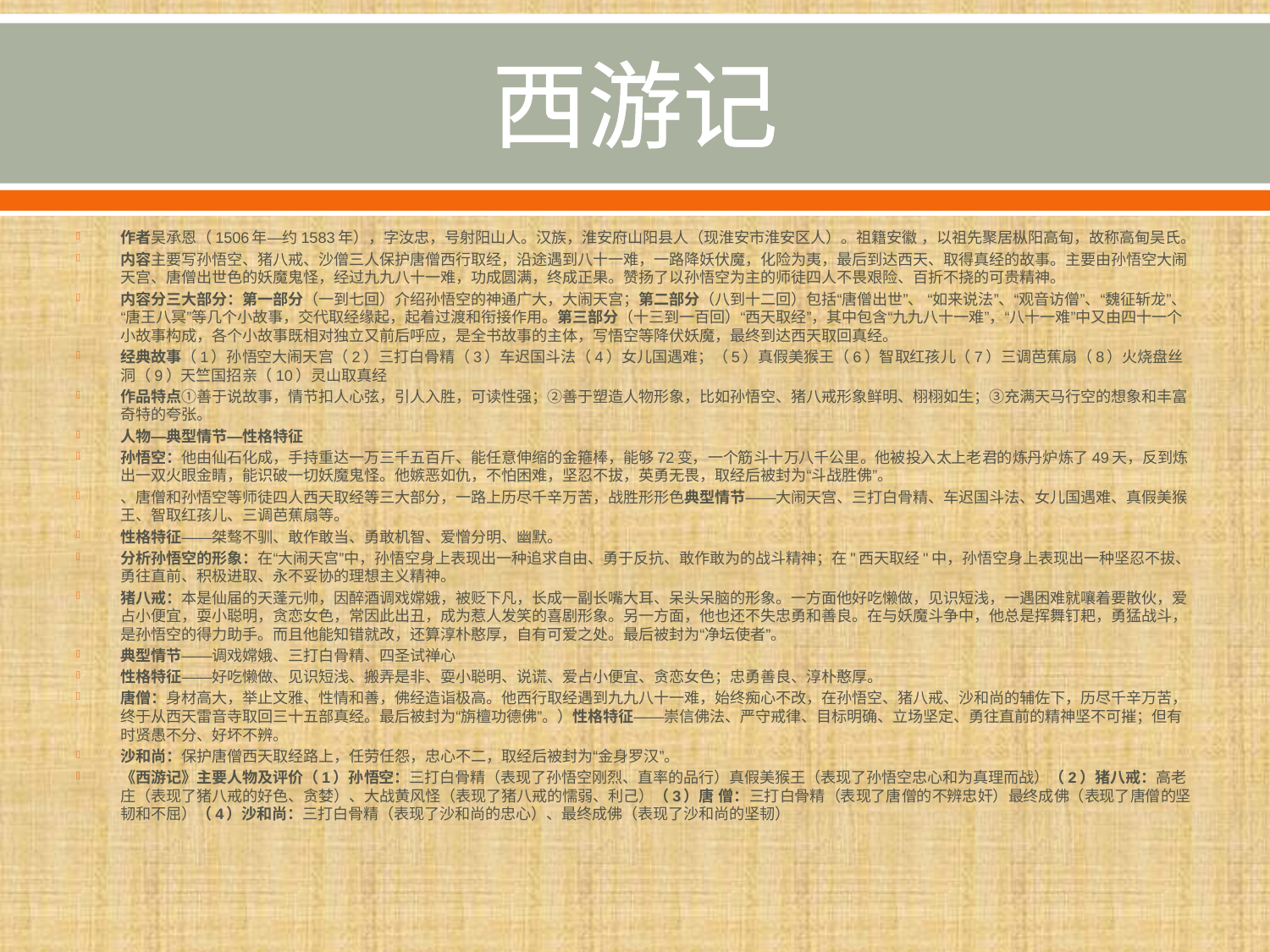

# 西游记
作者吴承恩（1506年—约1583年），字汝忠，号射阳山人。汉族，淮安府山阳县人（现淮安市淮安区人）。祖籍安徽 ，以祖先聚居枞阳高甸，故称高甸吴氏。
内容主要写孙悟空、猪八戒、沙僧三人保护唐僧西行取经，沿途遇到八十一难，一路降妖伏魔，化险为夷，最后到达西天、取得真经的故事。主要由孙悟空大闹天宫、唐僧出世色的妖魔鬼怪，经过九九八十一难，功成圆满，终成正果。赞扬了以孙悟空为主的师徒四人不畏艰险、百折不挠的可贵精神。
内容分三大部分：第一部分（一到七回）介绍孙悟空的神通广大，大闹天宫；第二部分（八到十二回）包括“唐僧出世”、 “如来说法”、“观音访僧”、“魏征斩龙”、“唐王八冥”等几个小故事，交代取经缘起，起着过渡和衔接作用。第三部分（十三到一百回）“西天取经”，其中包含“九九八十一难”，“八十一难”中又由四十一个小故事构成，各个小故事既相对独立又前后呼应，是全书故事的主体，写悟空等降伏妖魔，最终到达西天取回真经。
经典故事（1）孙悟空大闹天宫（2）三打白骨精（3）车迟国斗法（4）女儿国遇难；（5）真假美猴王（6）智取红孩儿（7）三调芭蕉扇（8）火烧盘丝洞（9）天竺国招亲（10）灵山取真经
作品特点①善于说故事，情节扣人心弦，引人入胜，可读性强；②善于塑造人物形象，比如孙悟空、猪八戒形象鲜明、栩栩如生；③充满天马行空的想象和丰富奇特的夸张。
人物—典型情节—性格特征
孙悟空：他由仙石化成，手持重达一万三千五百斤、能任意伸缩的金箍棒，能够72变，一个筋斗十万八千公里。他被投入太上老君的炼丹炉炼了49天，反到炼出一双火眼金睛，能识破一切妖魔鬼怪。他嫉恶如仇，不怕困难，坚忍不拔，英勇无畏，取经后被封为“斗战胜佛”。
、唐僧和孙悟空等师徒四人西天取经等三大部分，一路上历尽千辛万苦，战胜形形色典型情节——大闹天宫、三打白骨精、车迟国斗法、女儿国遇难、真假美猴王、智取红孩儿、三调芭蕉扇等。
性格特征——桀骜不驯、敢作敢当、勇敢机智、爱憎分明、幽默。
分析孙悟空的形象：在“大闹天宫”中，孙悟空身上表现出一种追求自由、勇于反抗、敢作敢为的战斗精神；在"西天取经"中，孙悟空身上表现出一种坚忍不拔、勇往直前、积极进取、永不妥协的理想主义精神。
猪八戒：本是仙届的天蓬元帅，因醉酒调戏嫦娥，被贬下凡，长成一副长嘴大耳、呆头呆脑的形象。一方面他好吃懒做，见识短浅，一遇困难就嚷着要散伙，爱占小便宜，耍小聪明，贪恋女色，常因此出丑，成为惹人发笑的喜剧形象。另一方面，他也还不失忠勇和善良。在与妖魔斗争中，他总是挥舞钉耙，勇猛战斗，是孙悟空的得力助手。而且他能知错就改，还算淳朴憨厚，自有可爱之处。最后被封为“净坛使者”。
典型情节——调戏嫦娥、三打白骨精、四圣试禅心
性格特征——好吃懒做、见识短浅、搬弄是非、耍小聪明、说谎、爱占小便宜、贪恋女色；忠勇善良、淳朴憨厚。
唐僧：身材高大，举止文雅、性情和善，佛经造诣极高。他西行取经遇到九九八十一难，始终痴心不改，在孙悟空、猪八戒、沙和尚的辅佐下，历尽千辛万苦，终于从西天雷音寺取回三十五部真经。最后被封为“旃檀功德佛”。）性格特征——崇信佛法、严守戒律、目标明确、立场坚定、勇往直前的精神坚不可摧；但有时贤愚不分、好坏不辨。
沙和尚：保护唐僧西天取经路上，任劳任怨，忠心不二，取经后被封为“金身罗汉”。
《西游记》主要人物及评价（1）孙悟空：三打白骨精（表现了孙悟空刚烈、直率的品行）真假美猴王（表现了孙悟空忠心和为真理而战）（2）猪八戒：高老庄（表现了猪八戒的好色、贪婪）、大战黄风怪（表现了猪八戒的懦弱、利己）（3）唐 僧：三打白骨精（表现了唐僧的不辨忠奸）最终成佛（表现了唐僧的坚韧和不屈）（4）沙和尚：三打白骨精（表现了沙和尚的忠心）、最终成佛（表现了沙和尚的坚韧）